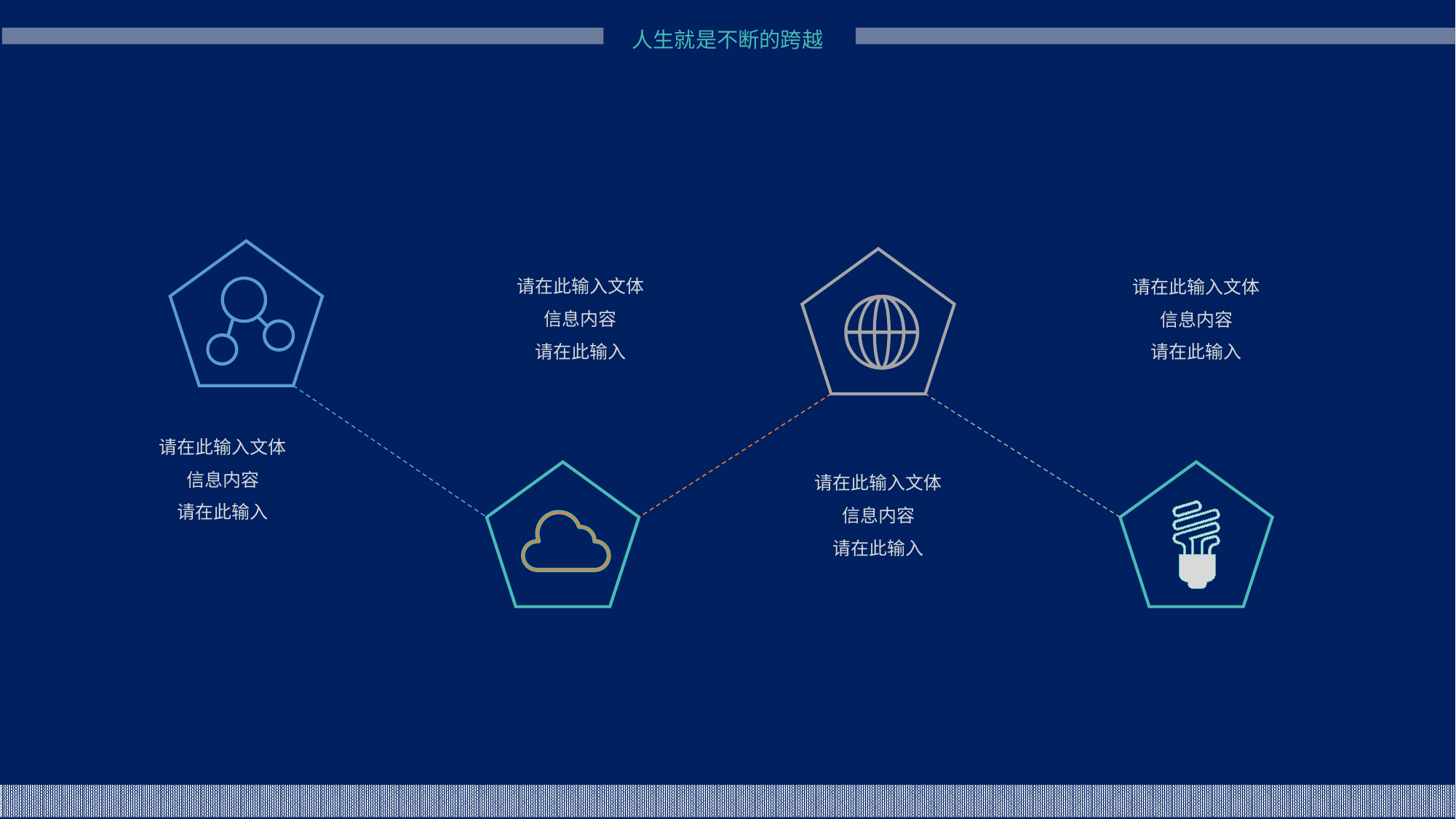

请在此输入文体
信息内容
请在此输入
请在此输入文体
信息内容
请在此输入

请在此输入文体
信息内容
请在此输入
请在此输入文体
信息内容
请在此输入